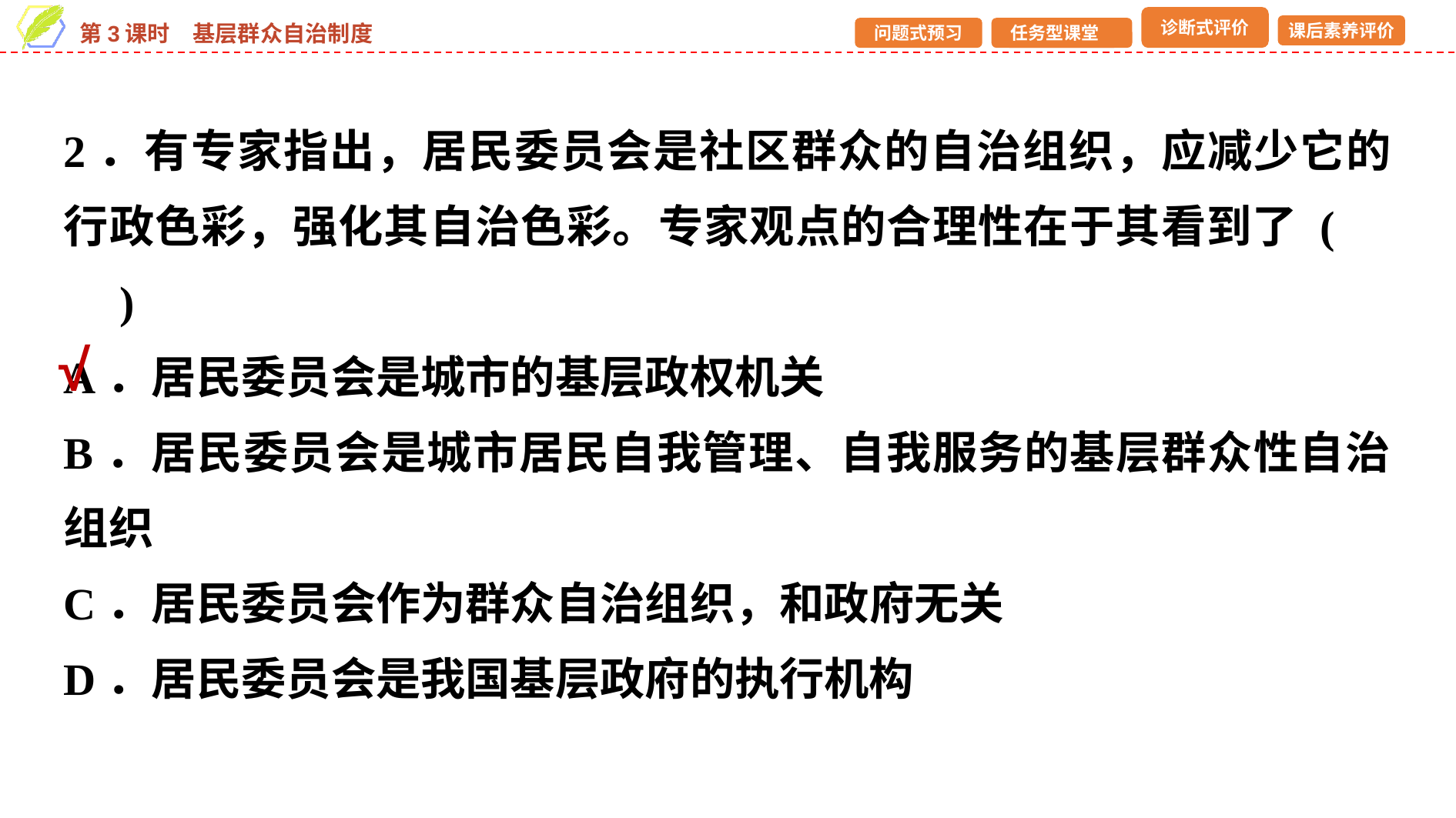

2．有专家指出，居民委员会是社区群众的自治组织，应减少它的行政色彩，强化其自治色彩。专家观点的合理性在于其看到了 (　　)
A．居民委员会是城市的基层政权机关
B．居民委员会是城市居民自我管理、自我服务的基层群众性自治组织
C．居民委员会作为群众自治组织，和政府无关
D．居民委员会是我国基层政府的执行机构
√